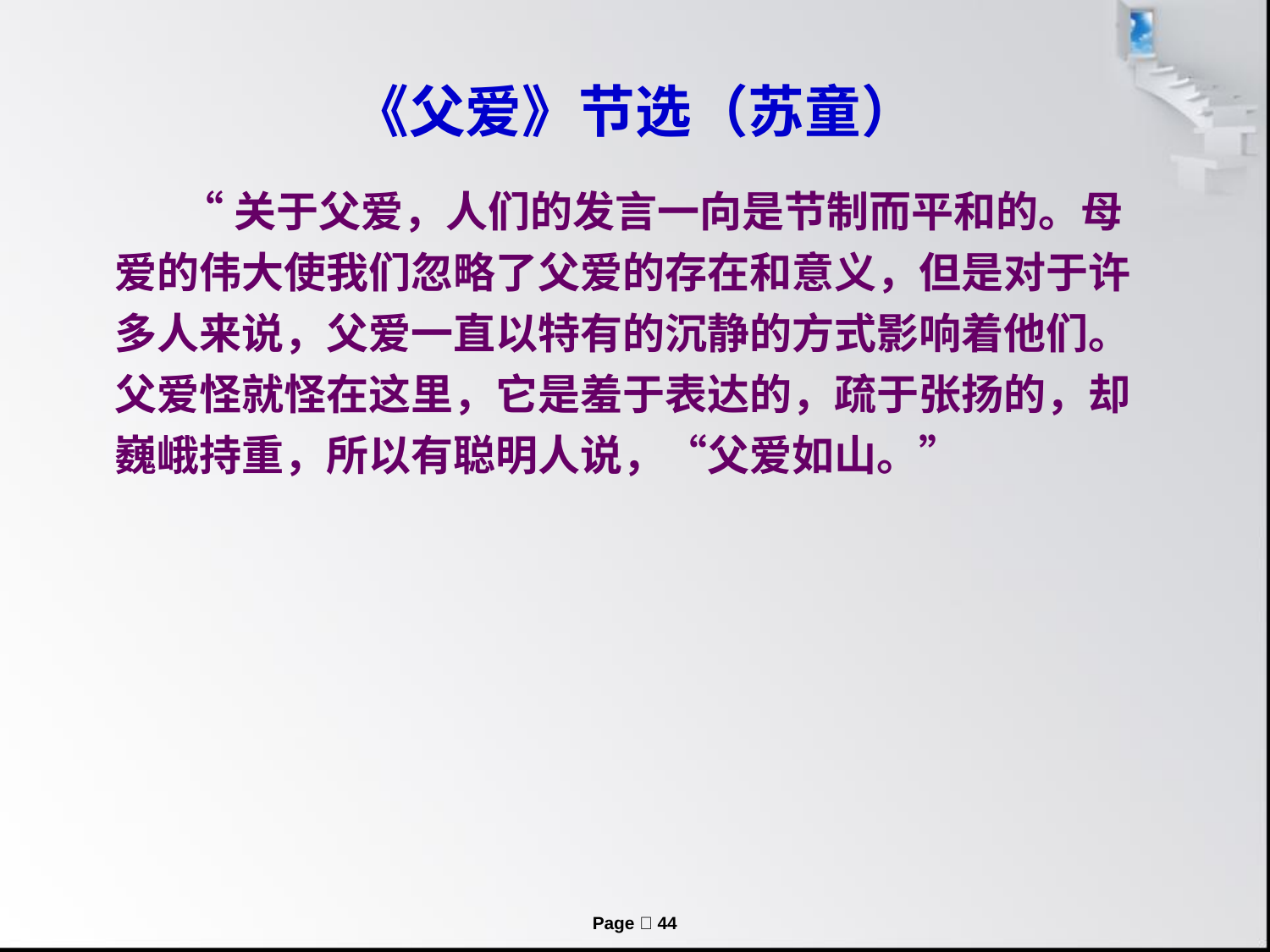

# 《父爱》节选（苏童）
       “关于父爱，人们的发言一向是节制而平和的。母爱的伟大使我们忽略了父爱的存在和意义，但是对于许多人来说，父爱一直以特有的沉静的方式影响着他们。父爱怪就怪在这里，它是羞于表达的，疏于张扬的，却巍峨持重，所以有聪明人说，“父爱如山。”